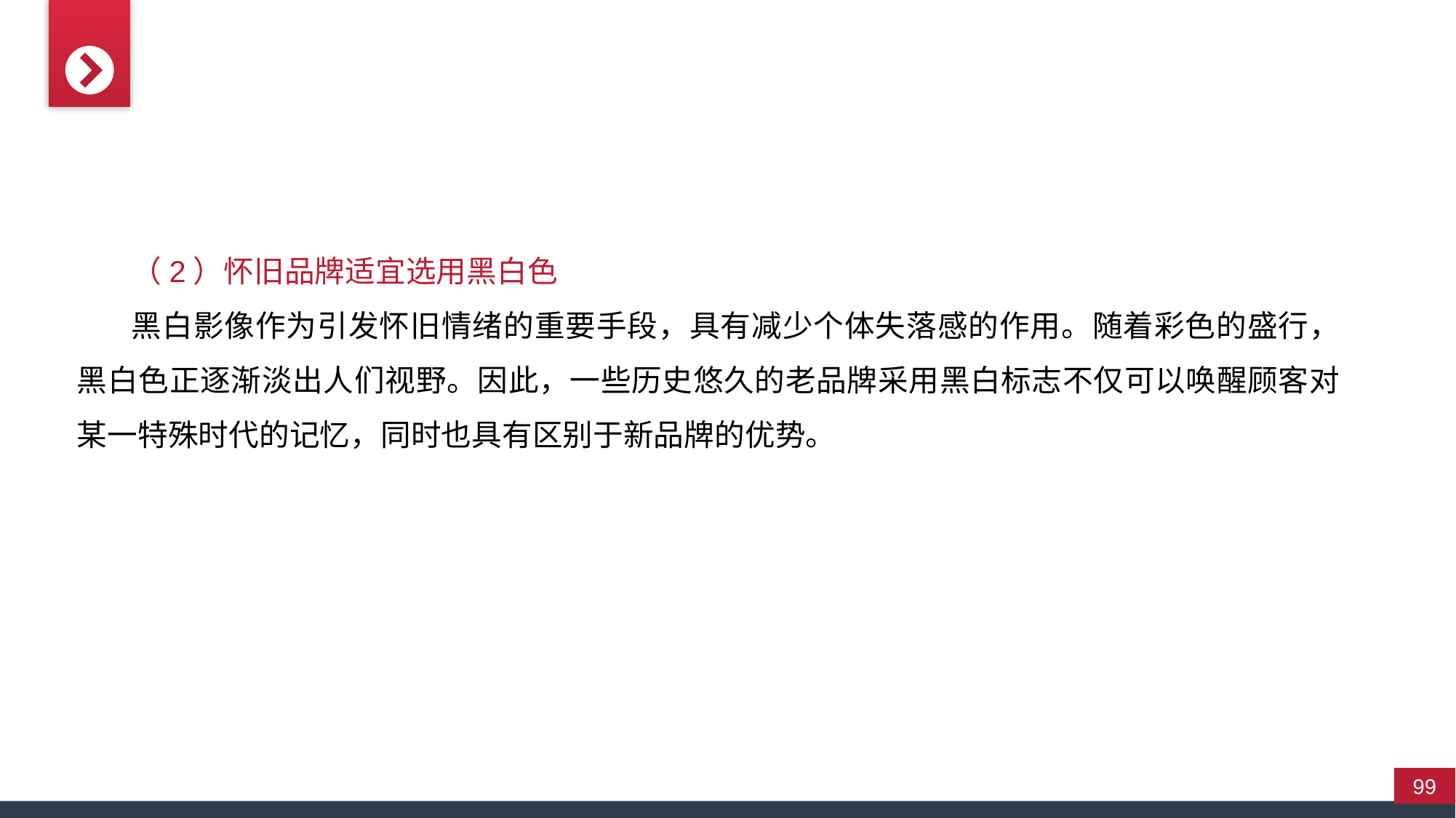

（2）怀旧品牌适宜选用黑白色
黑白影像作为引发怀旧情绪的重要手段，具有减少个体失落感的作用。随着彩色的盛行，黑白色正逐渐淡出人们视野。因此，一些历史悠久的老品牌采用黑白标志不仅可以唤醒顾客对某一特殊时代的记忆，同时也具有区别于新品牌的优势。